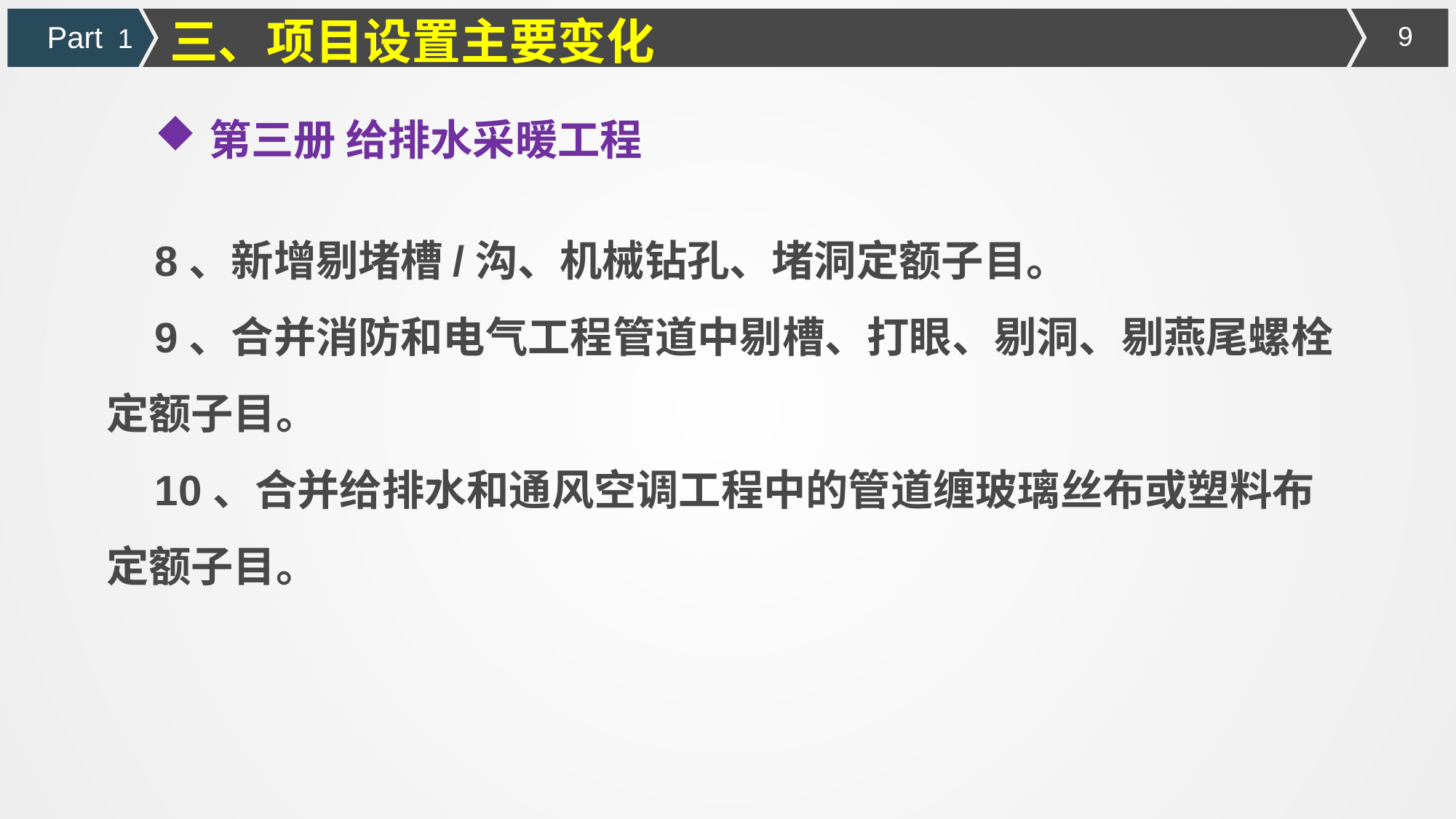

三、项目设置主要变化
Part  1
第三册 给排水采暖工程
8、新增剔堵槽/沟、机械钻孔、堵洞定额子目。
9、合并消防和电气工程管道中剔槽、打眼、剔洞、剔燕尾螺栓定额子目。
10、合并给排水和通风空调工程中的管道缠玻璃丝布或塑料布定额子目。